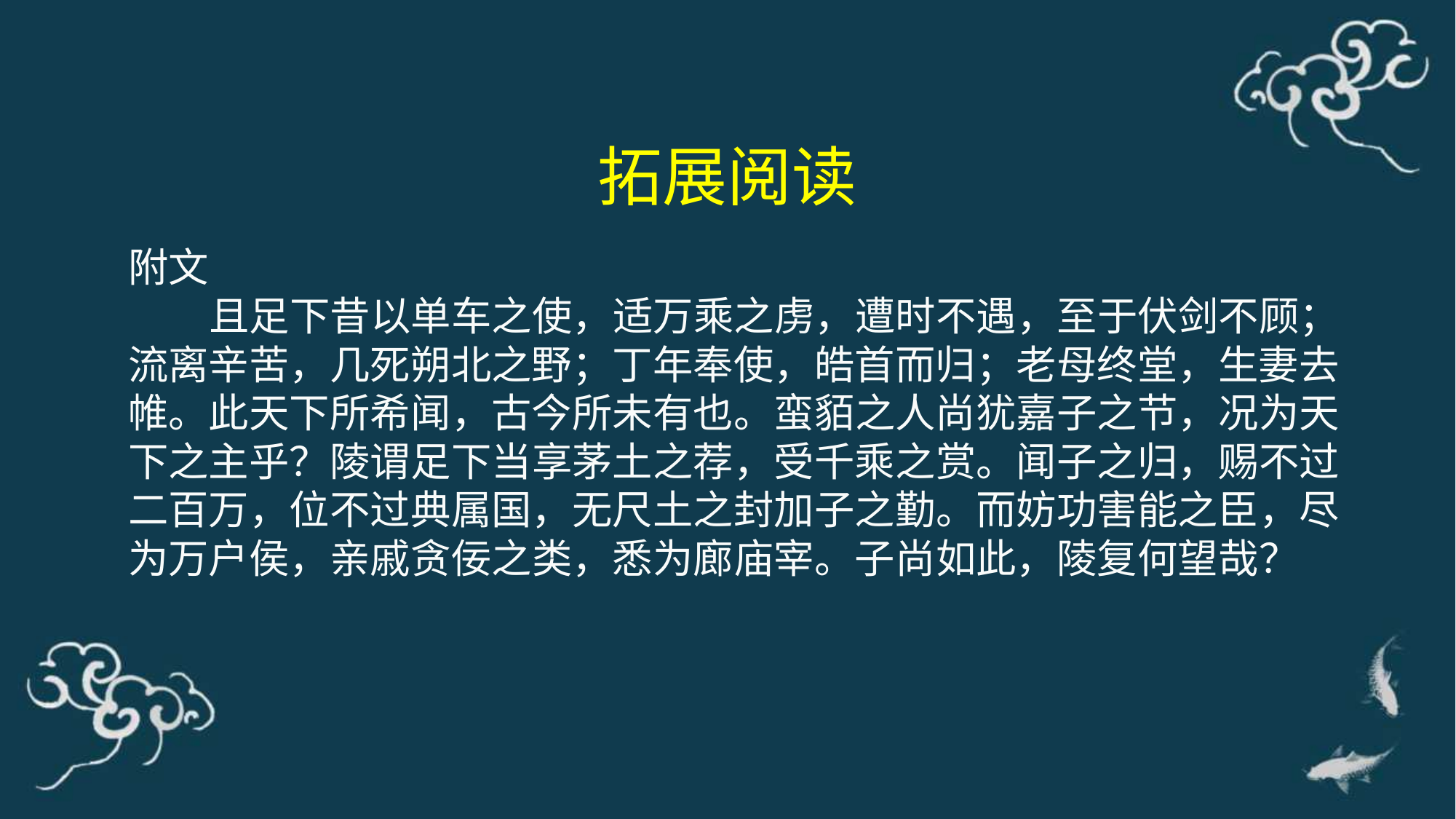

拓展阅读
附文
且足下昔以单车之使，适万乘之虏，遭时不遇，至于伏剑不顾；流离辛苦，几死朔北之野；丁年奉使，皓首而归；老母终堂，生妻去帷。此天下所希闻，古今所未有也。蛮貊之人尚犹嘉子之节，况为天下之主乎？陵谓足下当享茅土之荐，受千乘之赏。闻子之归，赐不过二百万，位不过典属国，无尺土之封加子之勤。而妨功害能之臣，尽为万户侯，亲戚贪佞之类，悉为廊庙宰。子尚如此，陵复何望哉？